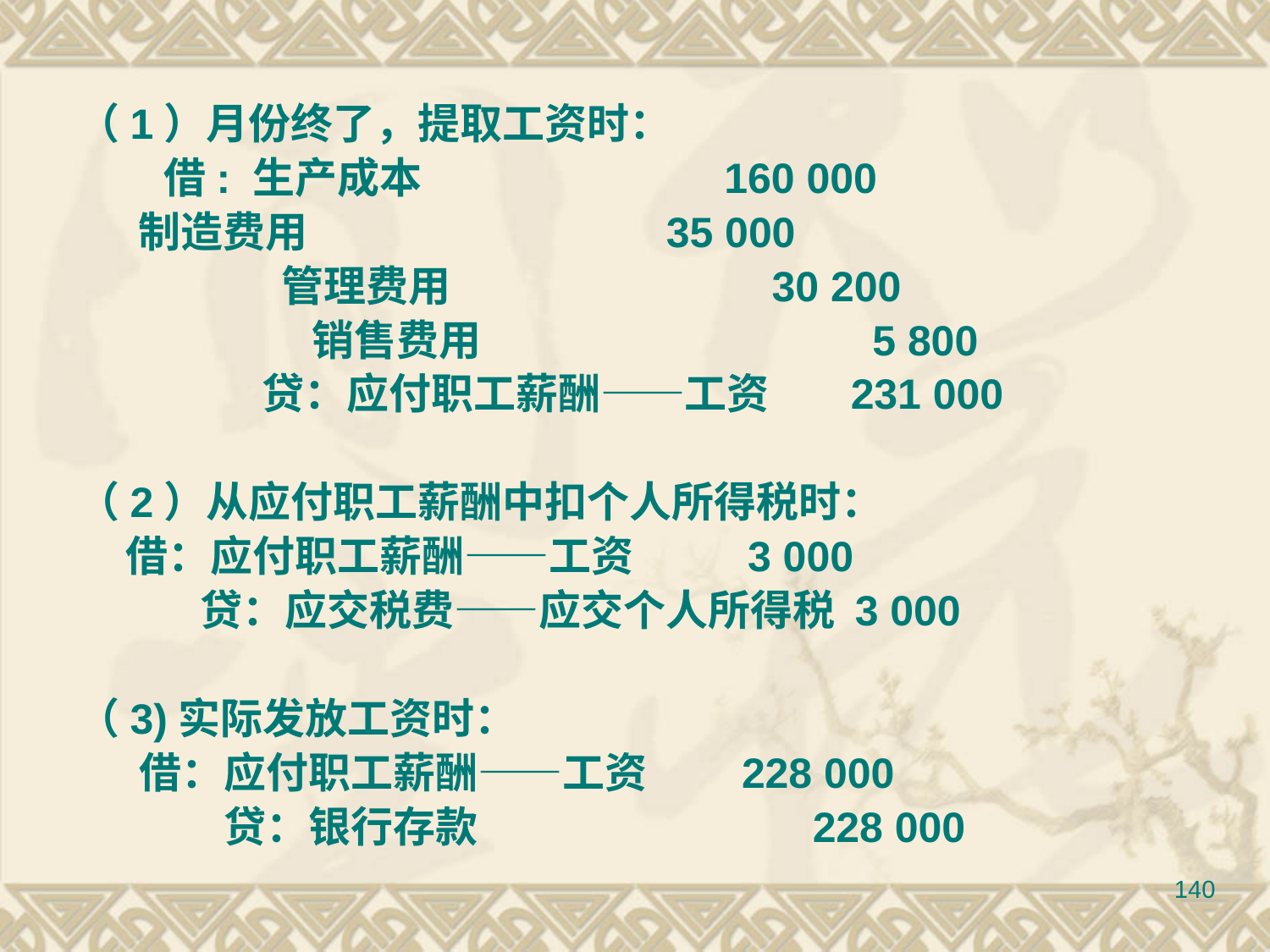

（1）月份终了，提取工资时：
        借: 生产成本　　　　　    　160 000
　 制造费用　　　　　　　　 35 000
   管理费用　　　　　   　   30 200
　 销售费用　　　　　　　　　5 800
　　　      贷：应付职工薪酬——工资 　  231 000

（2）从应付职工薪酬中扣个人所得税时：
    借：应付职工薪酬——工资　　  3 000
　　    贷：应交税费——应交个人所得税 3 000

（3)实际发放工资时：
　  借：应付职工薪酬——工资　　228 000
　　　  贷：银行存款　　　　　　　   228 000
140